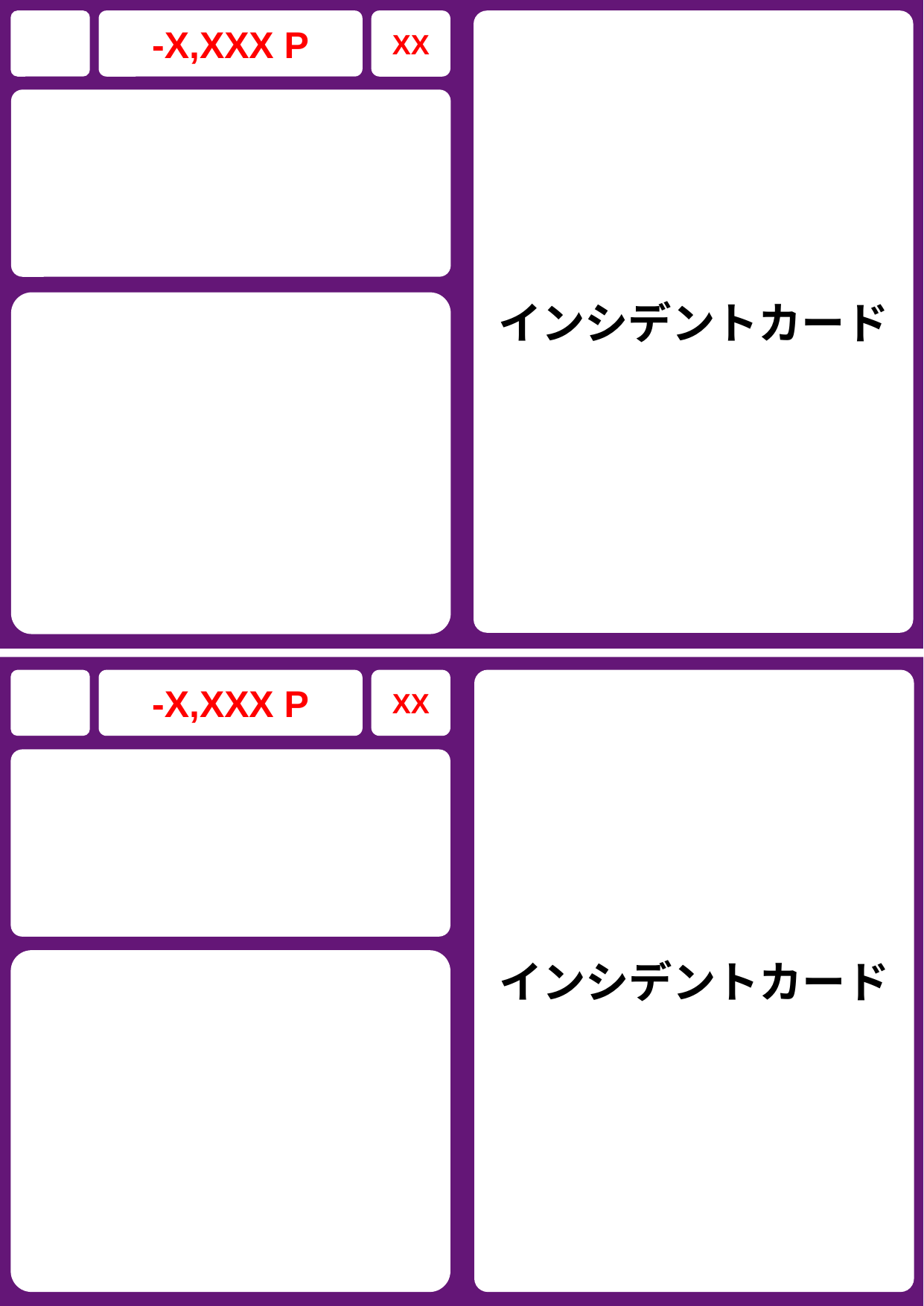

-X,XXX P
XX
インシデントカード

インシデントカード

-X,XXX P
XX